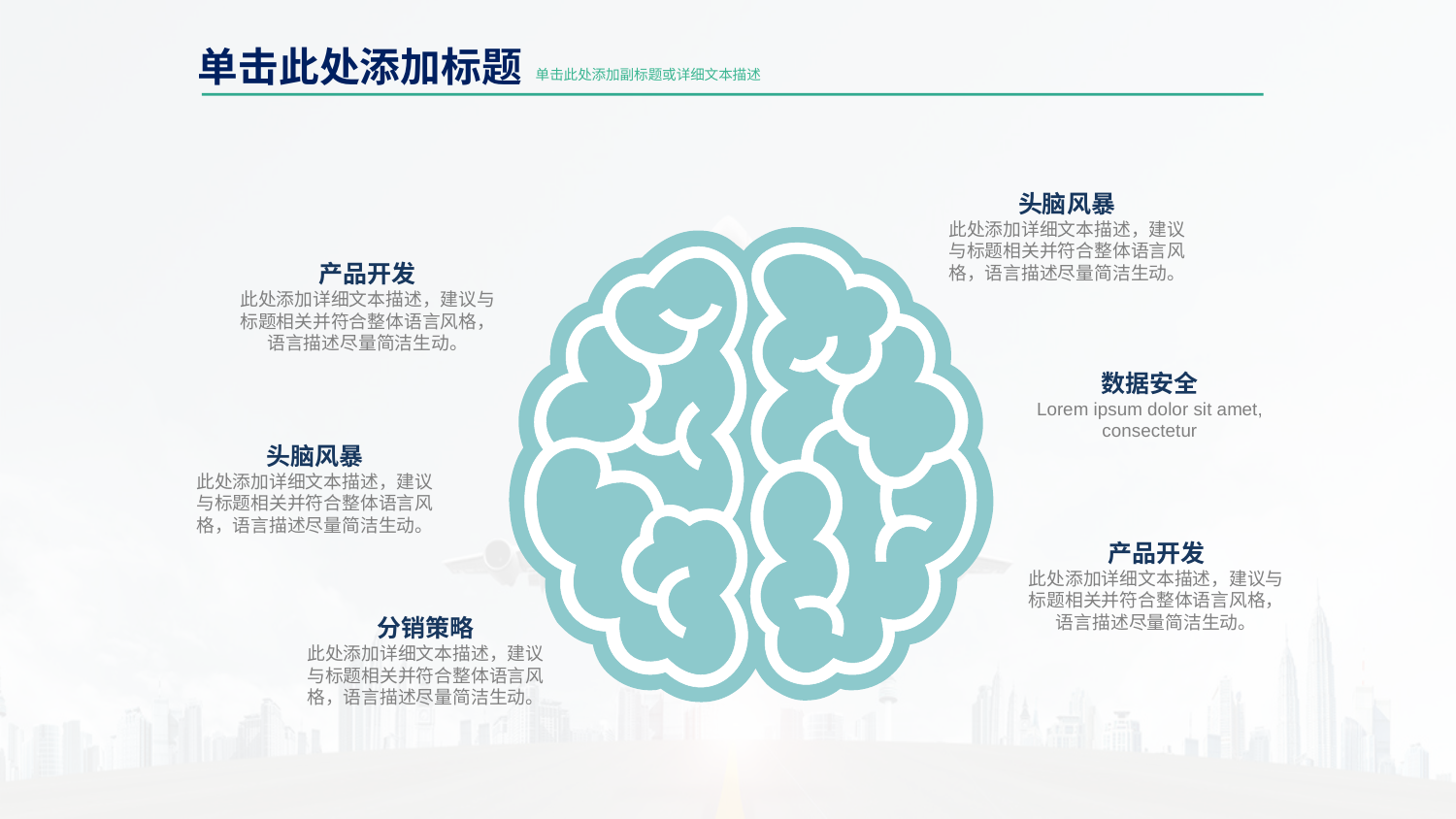

单击此处添加标题
单击此处添加副标题或详细文本描述

头脑风暴
此处添加详细文本描述，建议与标题相关并符合整体语言风格，语言描述尽量简洁生动。

产品开发
此处添加详细文本描述，建议与标题相关并符合整体语言风格，语言描述尽量简洁生动。
数据安全
Lorem ipsum dolor sit amet, consectetur
头脑风暴
此处添加详细文本描述，建议与标题相关并符合整体语言风格，语言描述尽量简洁生动。
产品开发
此处添加详细文本描述，建议与标题相关并符合整体语言风格，语言描述尽量简洁生动。
分销策略
此处添加详细文本描述，建议与标题相关并符合整体语言风格，语言描述尽量简洁生动。